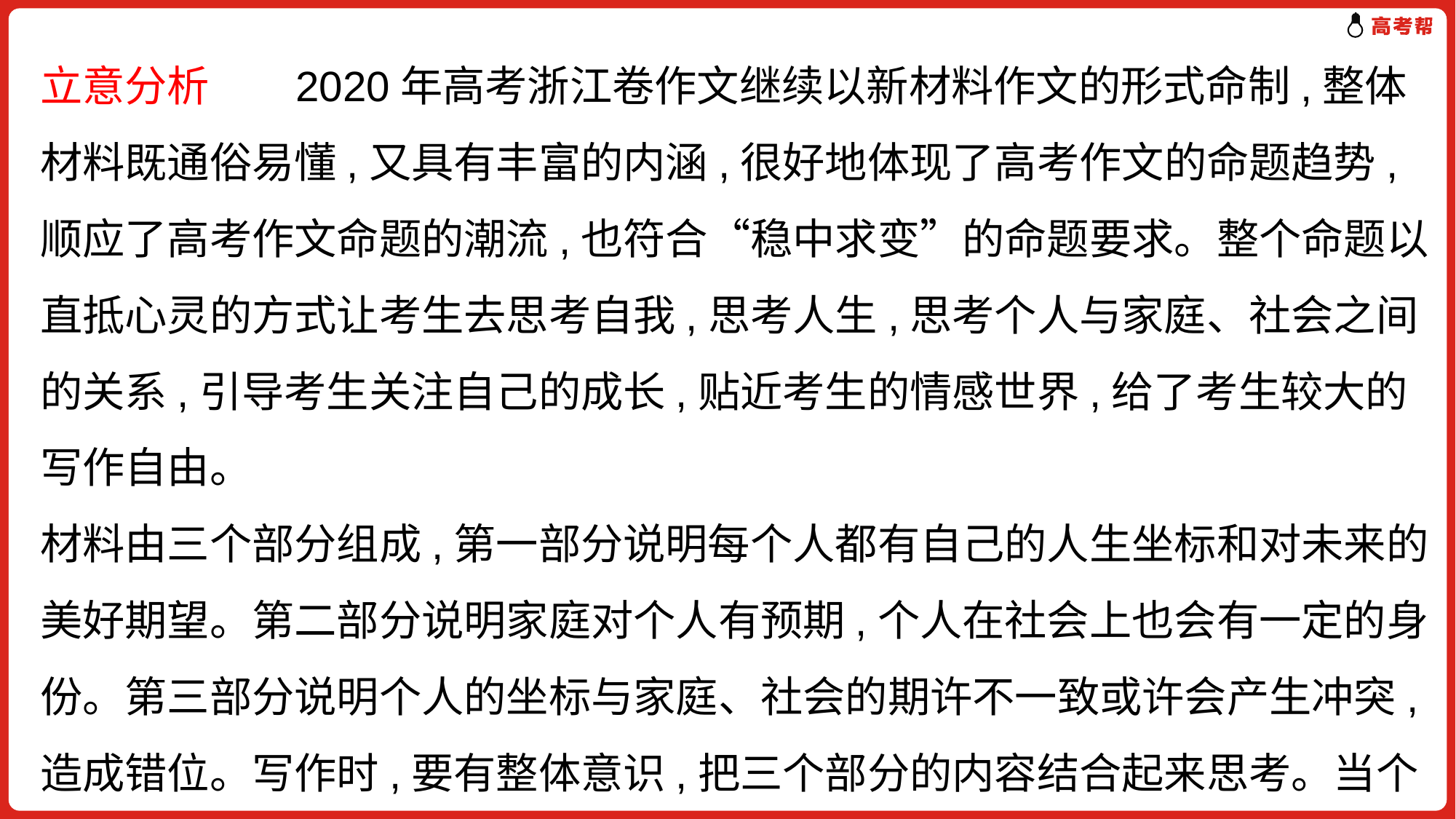

立意分析        2020年高考浙江卷作文继续以新材料作文的形式命制,整体材料既通俗易懂,又具有丰富的内涵,很好地体现了高考作文的命题趋势,顺应了高考作文命题的潮流,也符合“稳中求变”的命题要求。整个命题以直抵心灵的方式让考生去思考自我,思考人生,思考个人与家庭、社会之间的关系,引导考生关注自己的成长,贴近考生的情感世界,给了考生较大的写作自由。
材料由三个部分组成,第一部分说明每个人都有自己的人生坐标和对未来的美好期望。第二部分说明家庭对个人有预期,个人在社会上也会有一定的身份。第三部分说明个人的坐标与家庭、社会的期许不一致或许会产生冲突,造成错位。写作时,要有整体意识,把三个部分的内容结合起来思考。当个人